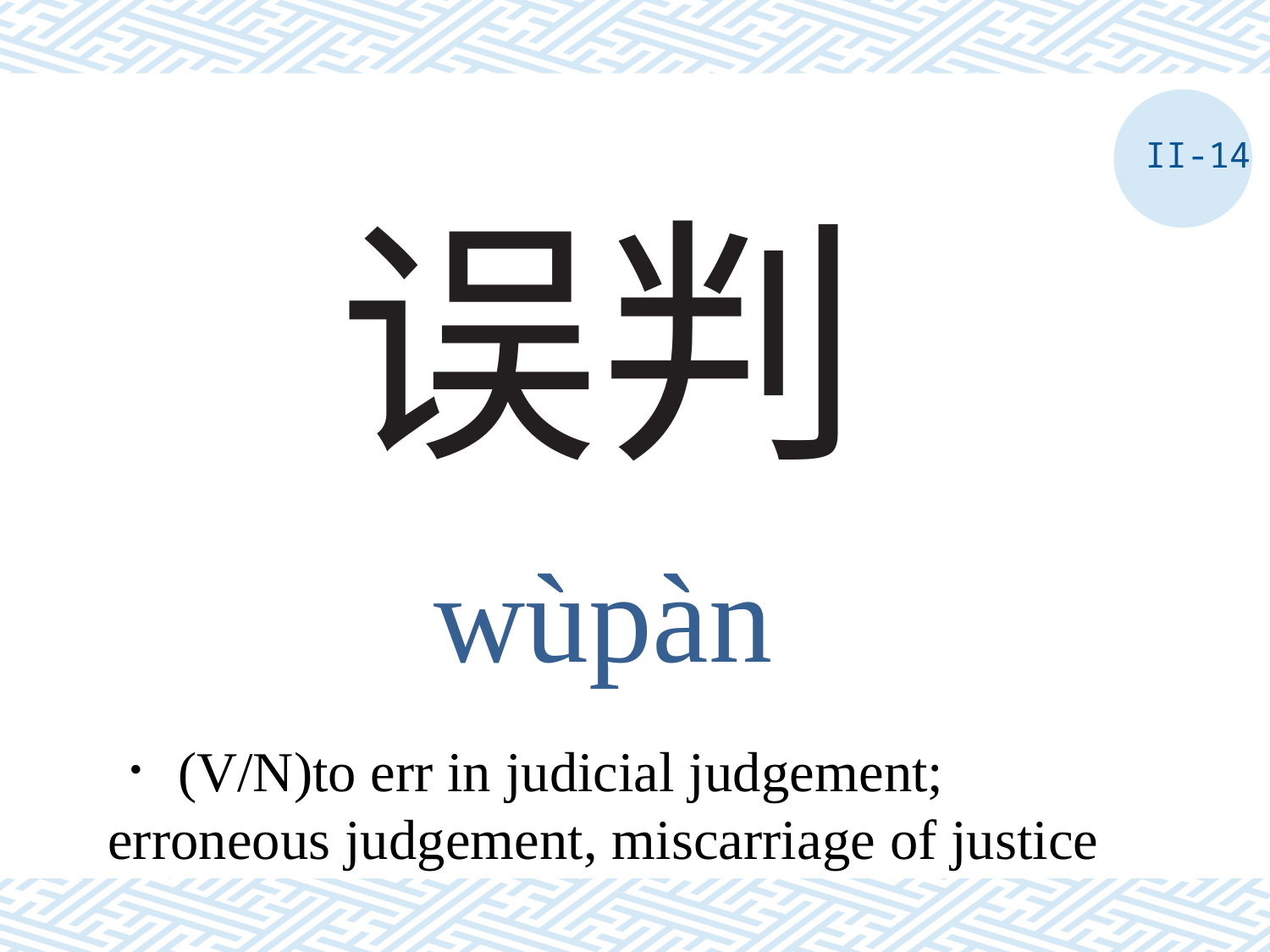

II-14

# 误判
wùpàn
．(V/N)to err in judicial judgement; erroneous judgement, miscarriage of justice